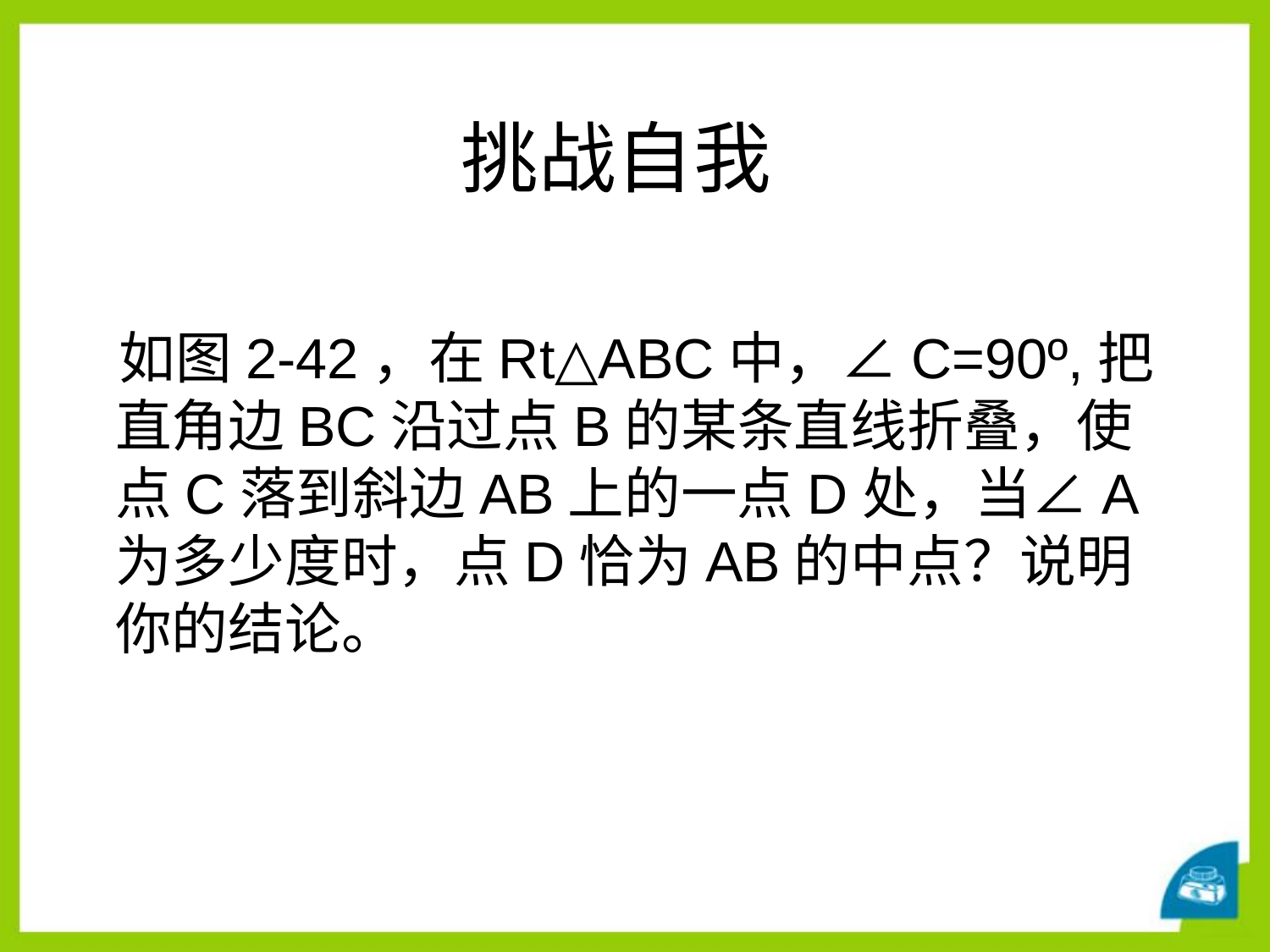

# 挑战自我
   如图2-42，在Rt△ABC中，∠C=90º,把直角边BC沿过点B的某条直线折叠，使点C落到斜边AB上的一点D处，当∠A为多少度时，点D恰为AB的中点？说明你的结论。